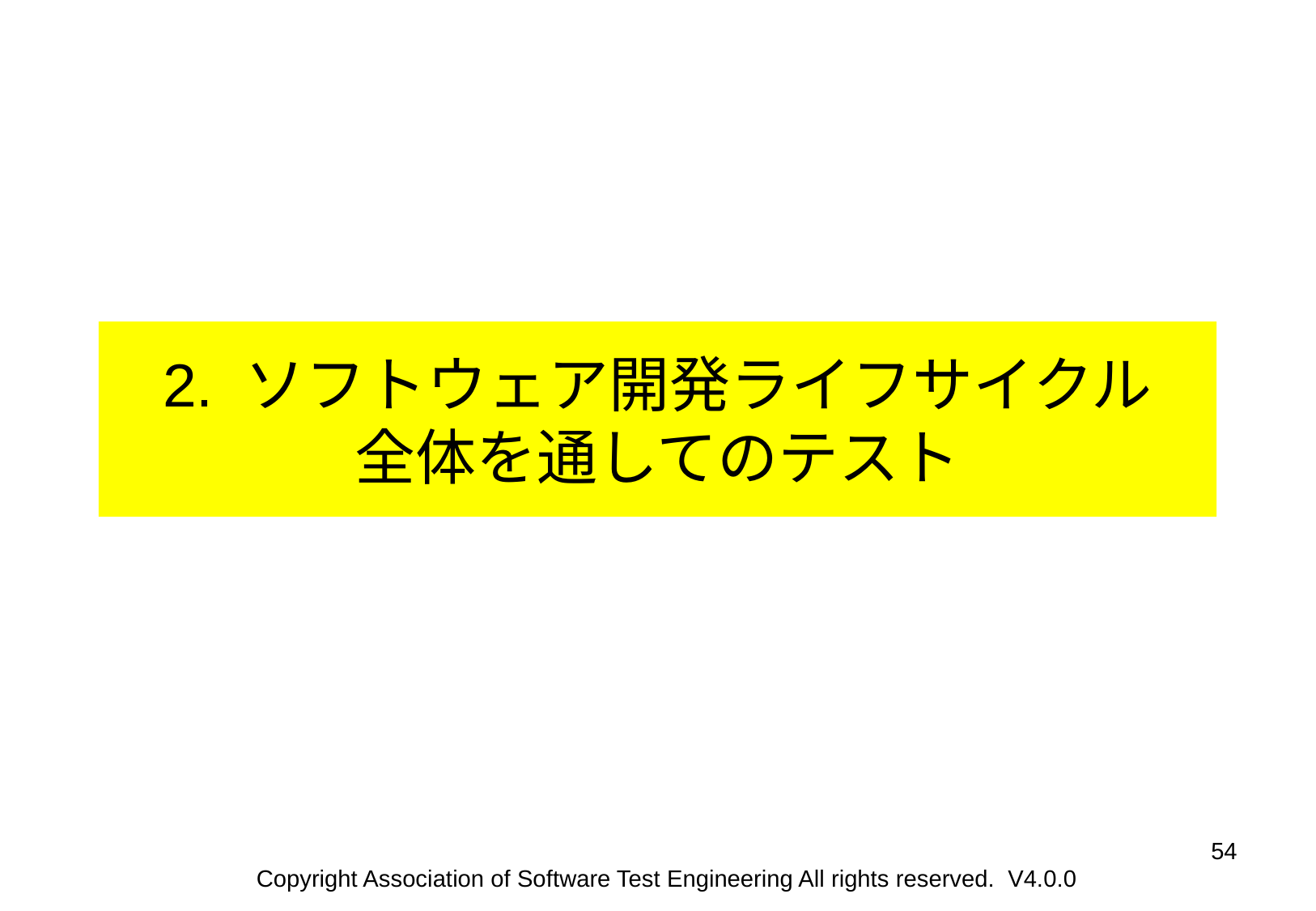

2. ソフトウェア開発ライフサイクル
全体を通してのテスト
54
Copyright Association of Software Test Engineering All rights reserved.  V4.0.0